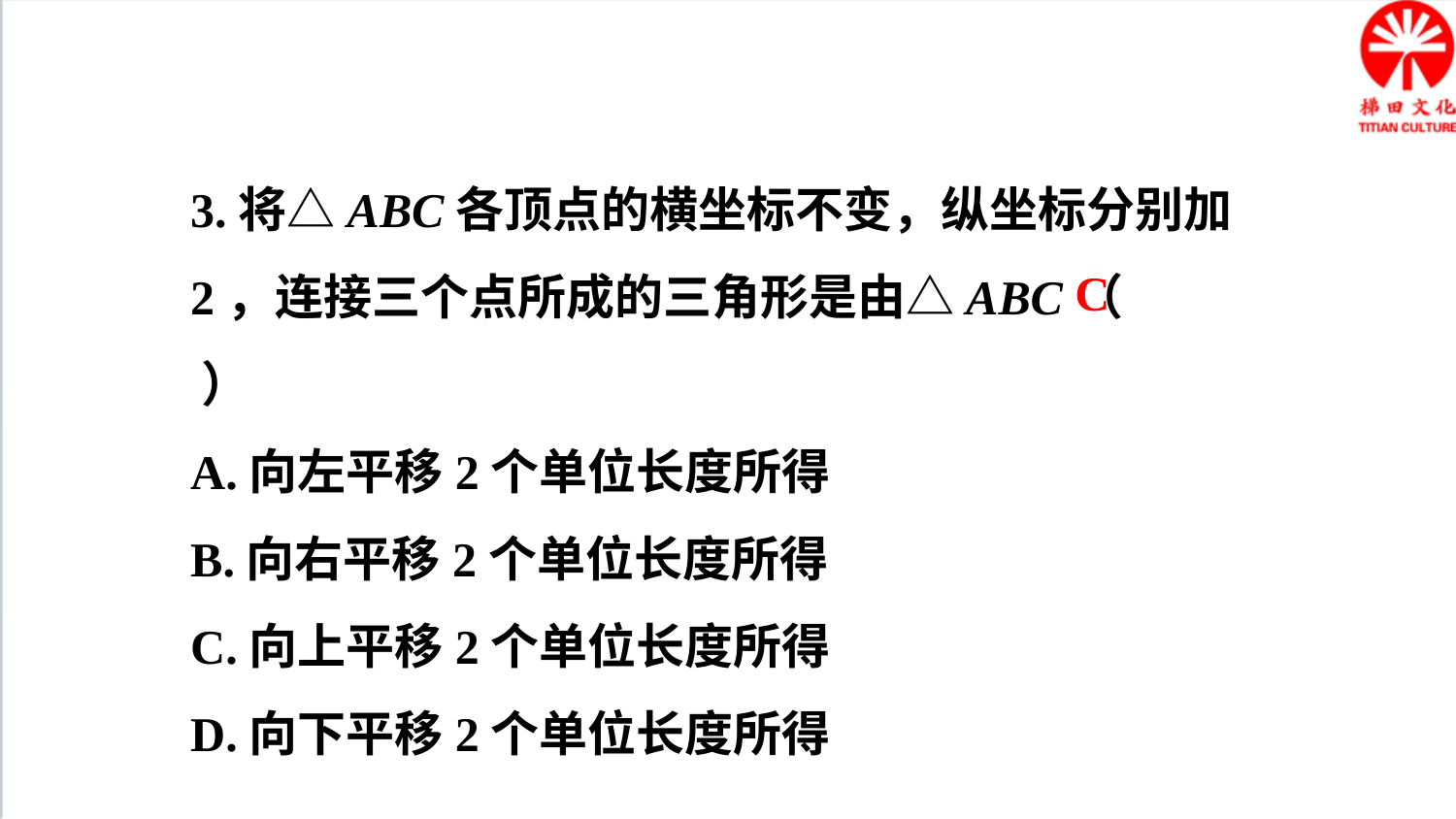

3.将△ABC各顶点的横坐标不变，纵坐标分别加2，连接三个点所成的三角形是由△ABC（          ）
A.向左平移2个单位长度所得
B.向右平移2个单位长度所得
C.向上平移2个单位长度所得
D.向下平移2个单位长度所得
C